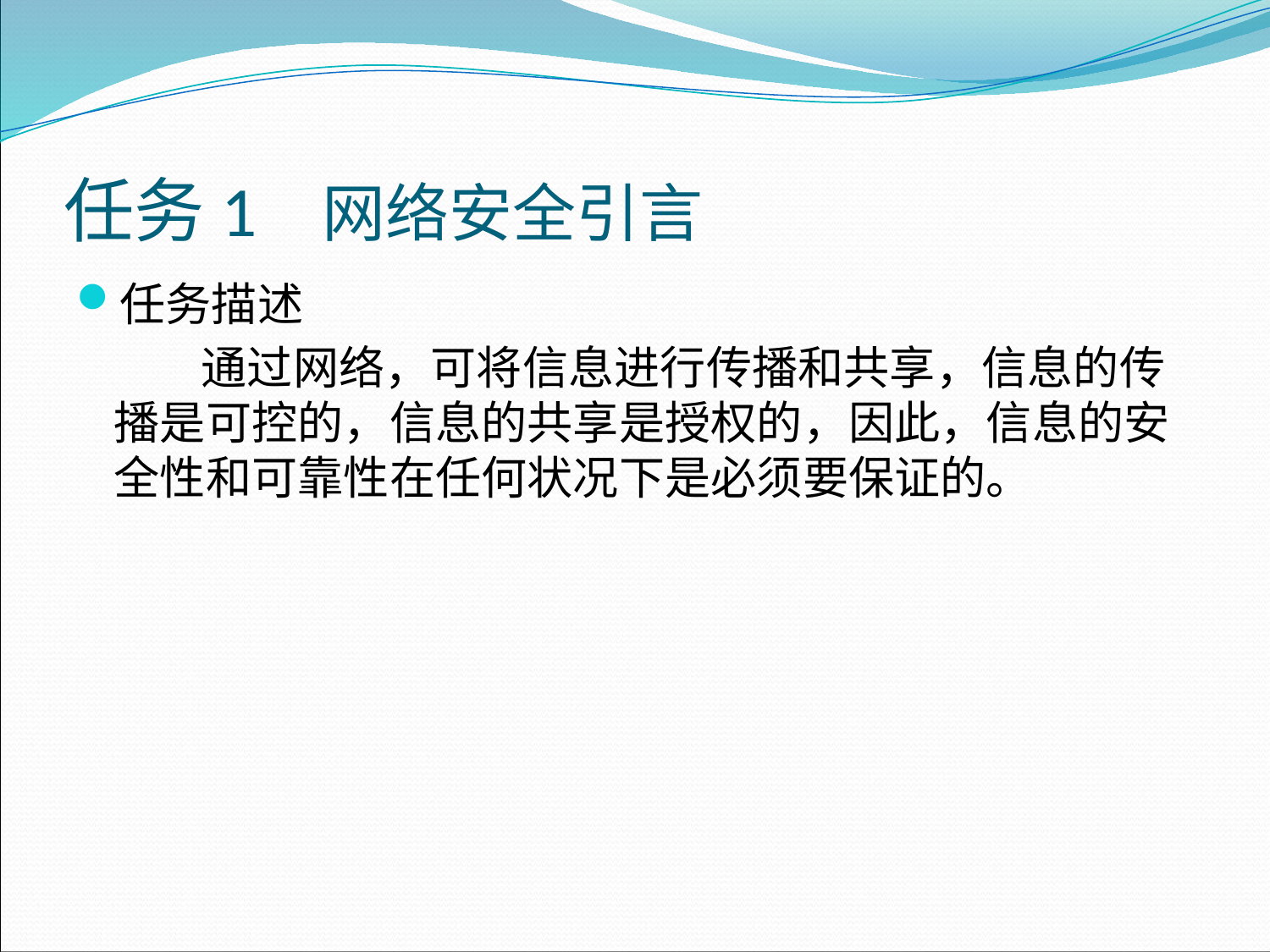

# 任务1   网络安全引言
任务描述
           通过网络，可将信息进行传播和共享，信息的传播是可控的，信息的共享是授权的，因此，信息的安全性和可靠性在任何状况下是必须要保证的。